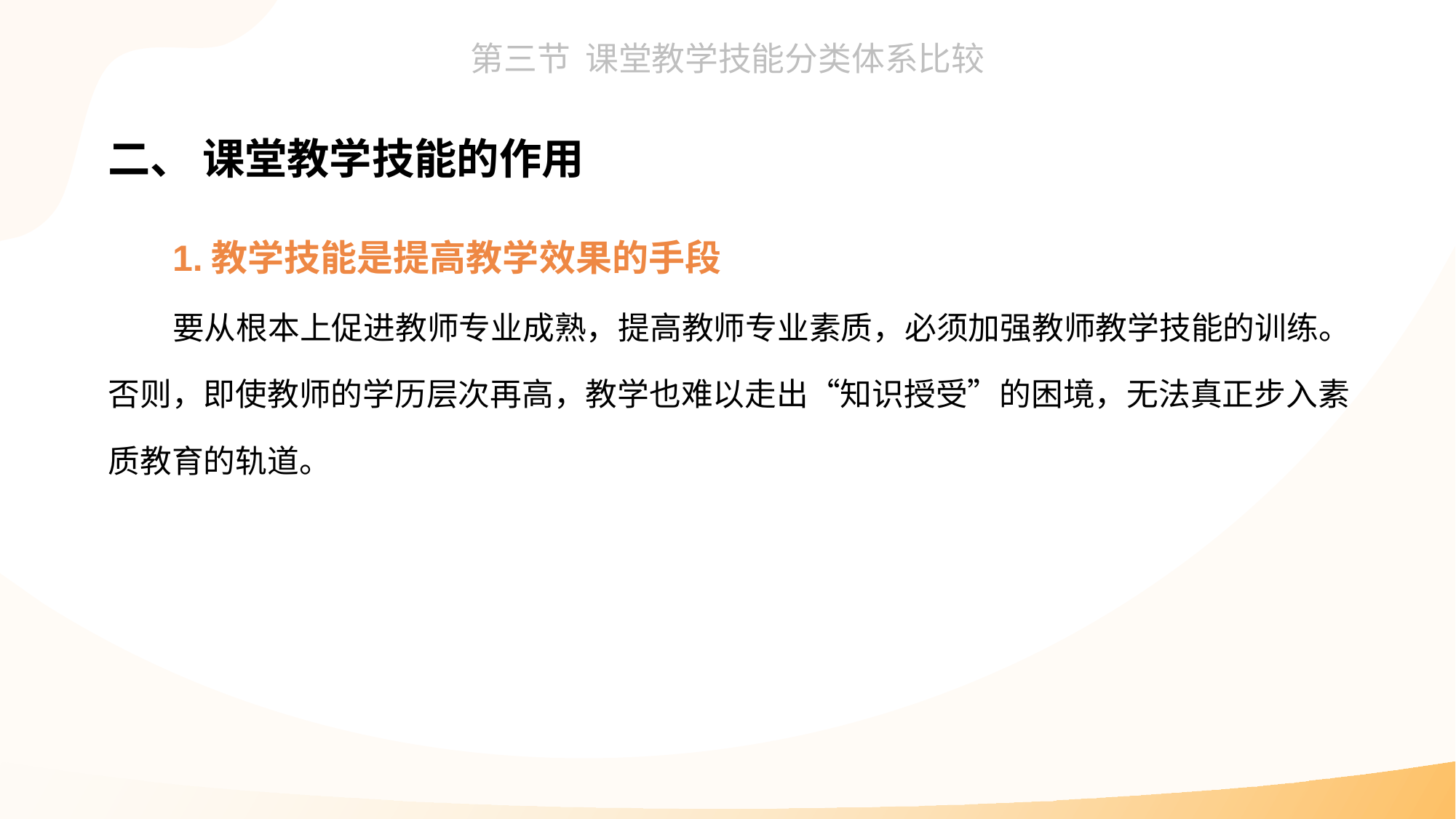

二、 课堂教学技能的作用
1.教学技能是提高教学效果的手段
要从根本上促进教师专业成熟，提高教师专业素质，必须加强教师教学技能的训练。否则，即使教师的学历层次再高，教学也难以走出“知识授受”的困境，无法真正步入素质教育的轨道。